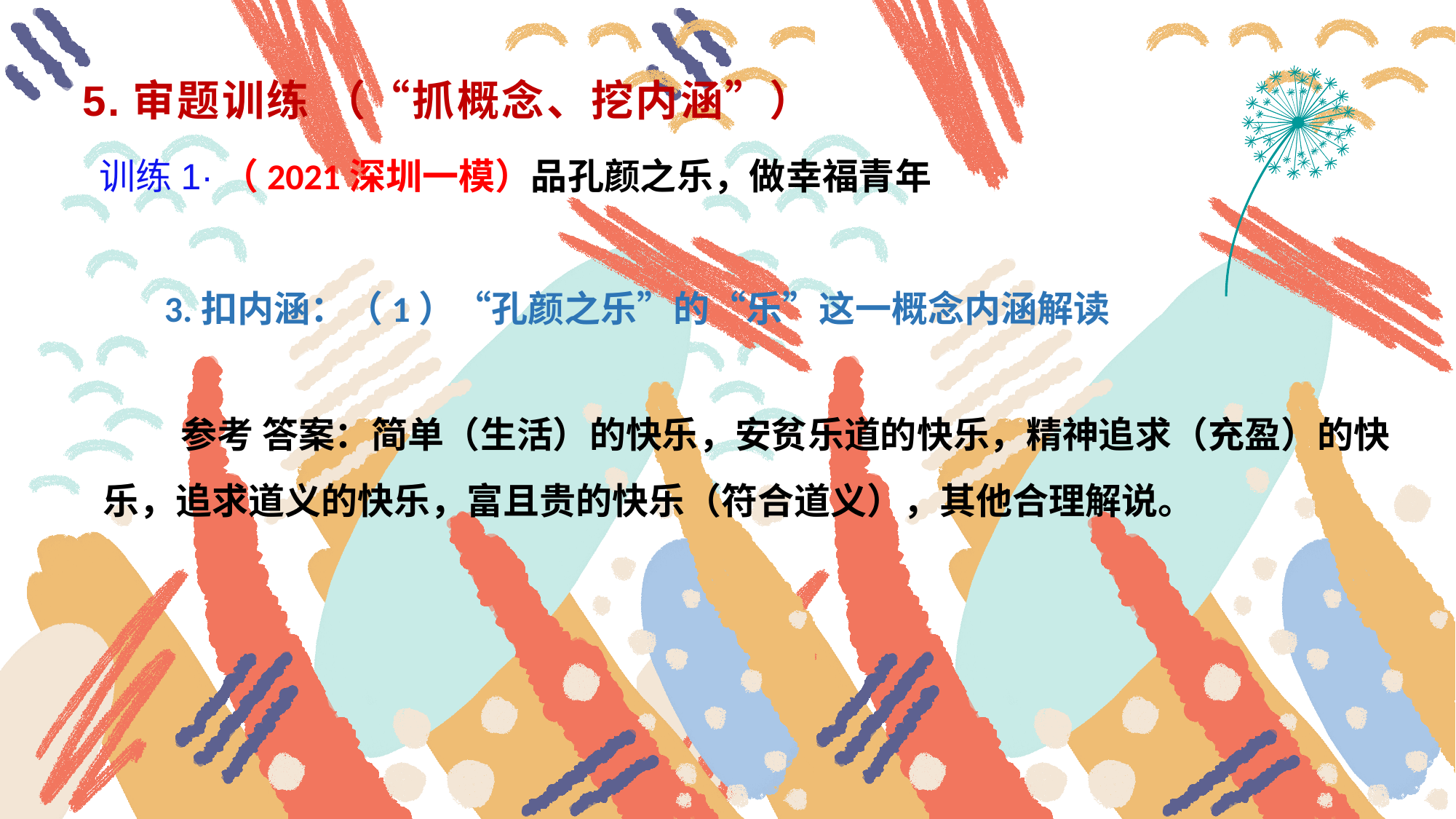

5.审题训练 （“抓概念、挖内涵”）
 训练1·（2021深圳一模）品孔颜之乐，做幸福青年

          3.扣内涵：（1）“孔颜之乐”的“乐”这一概念内涵解读

        参考 答案：简单（生活）的快乐，安贫乐道的快乐，精神追求（充盈）的快乐，追求道义的快乐，富且贵的快乐（符合道义），其他合理解说。